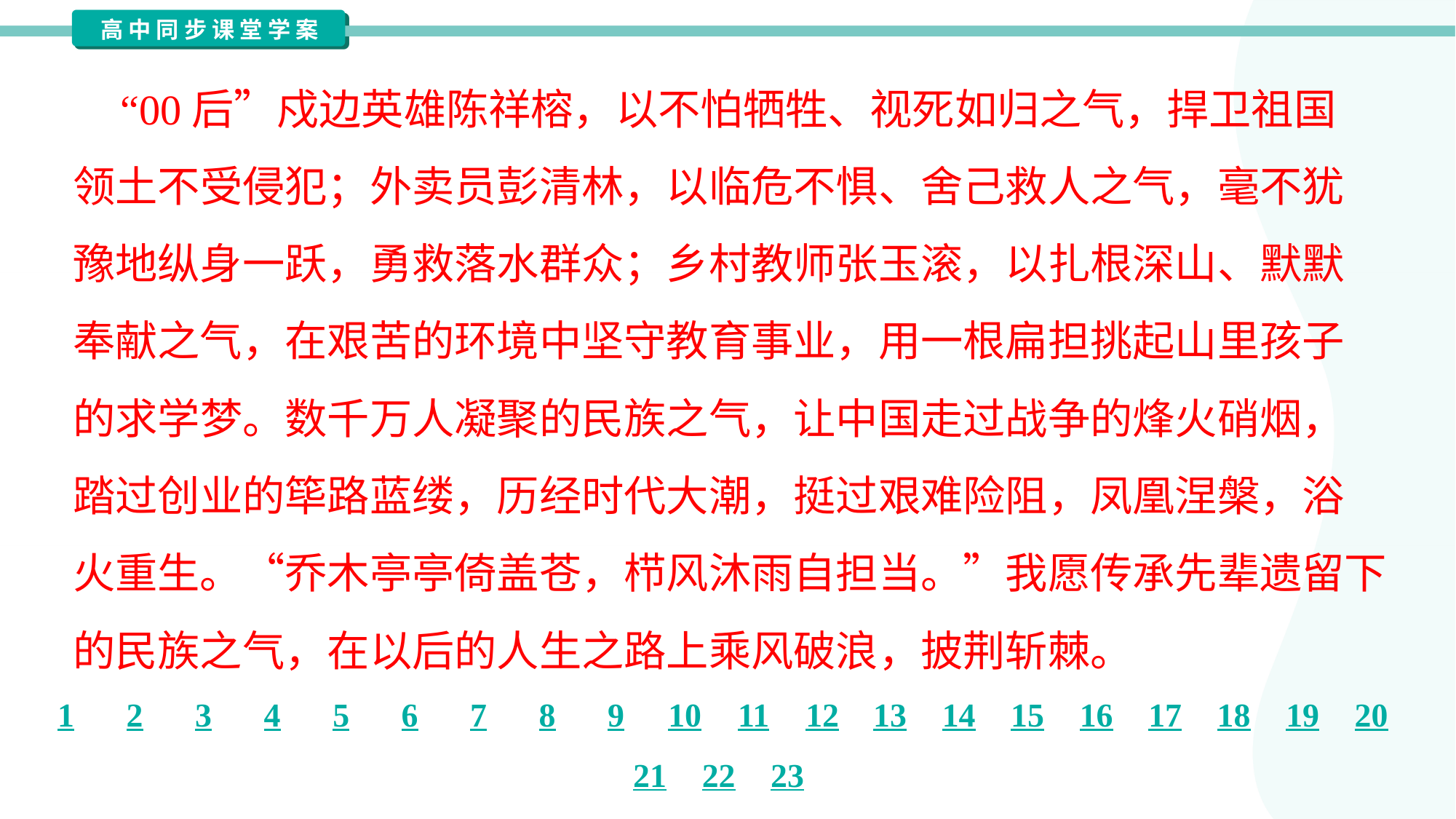

“00后”戍边英雄陈祥榕，以不怕牺牲、视死如归之气，捍卫祖国
领土不受侵犯；外卖员彭清林，以临危不惧、舍己救人之气，毫不犹
豫地纵身一跃，勇救落水群众；乡村教师张玉滚，以扎根深山、默默
奉献之气，在艰苦的环境中坚守教育事业，用一根扁担挑起山里孩子
的求学梦。数千万人凝聚的民族之气，让中国走过战争的烽火硝烟，
踏过创业的筚路蓝缕，历经时代大潮，挺过艰难险阻，凤凰涅槃，浴
火重生。“乔木亭亭倚盖苍，栉风沐雨自担当。”我愿传承先辈遗留下
的民族之气，在以后的人生之路上乘风破浪，披荆斩棘。